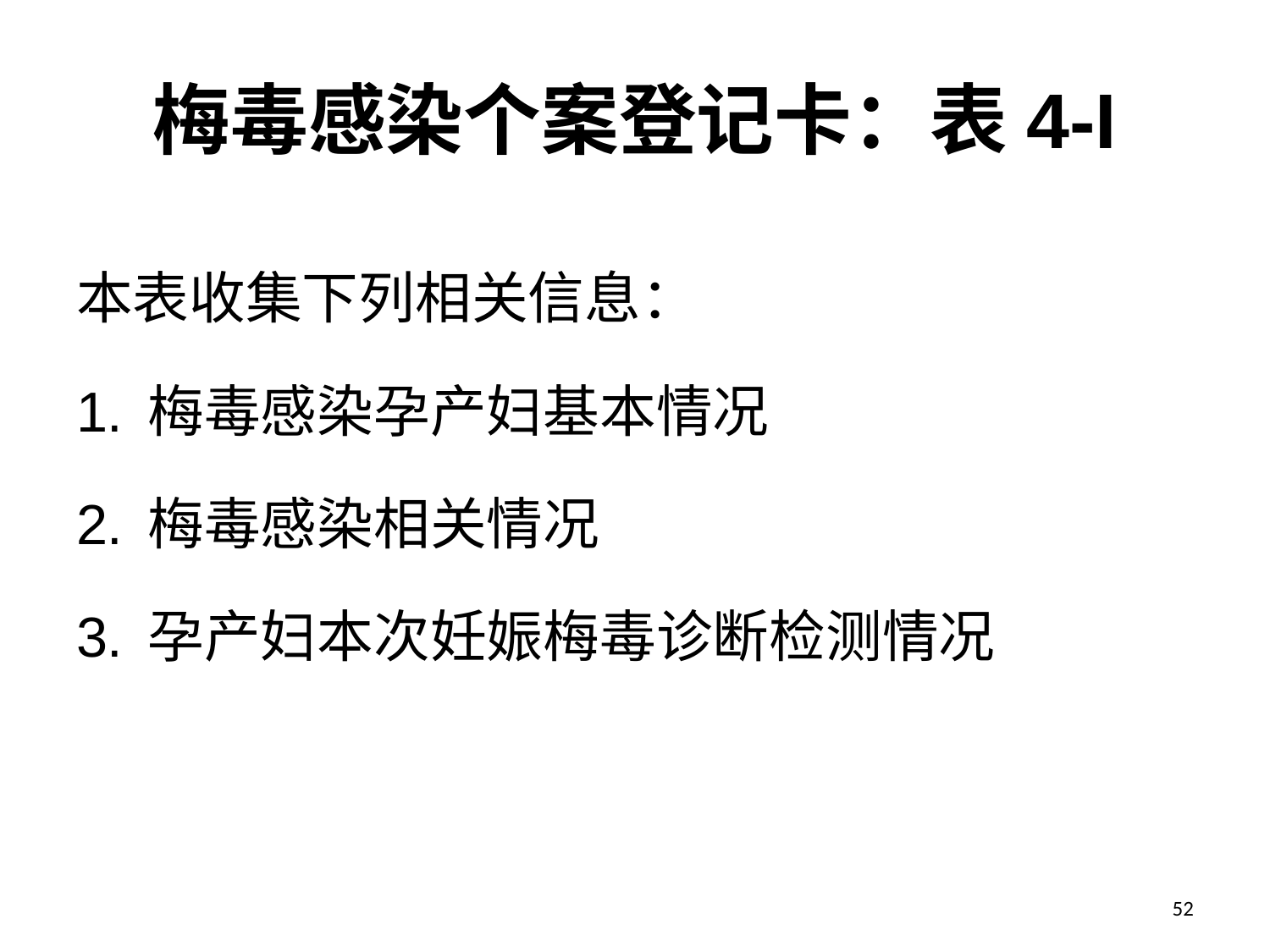

# 梅毒感染个案登记卡：表4-I
本表收集下列相关信息：
梅毒感染孕产妇基本情况
梅毒感染相关情况
孕产妇本次妊娠梅毒诊断检测情况
52